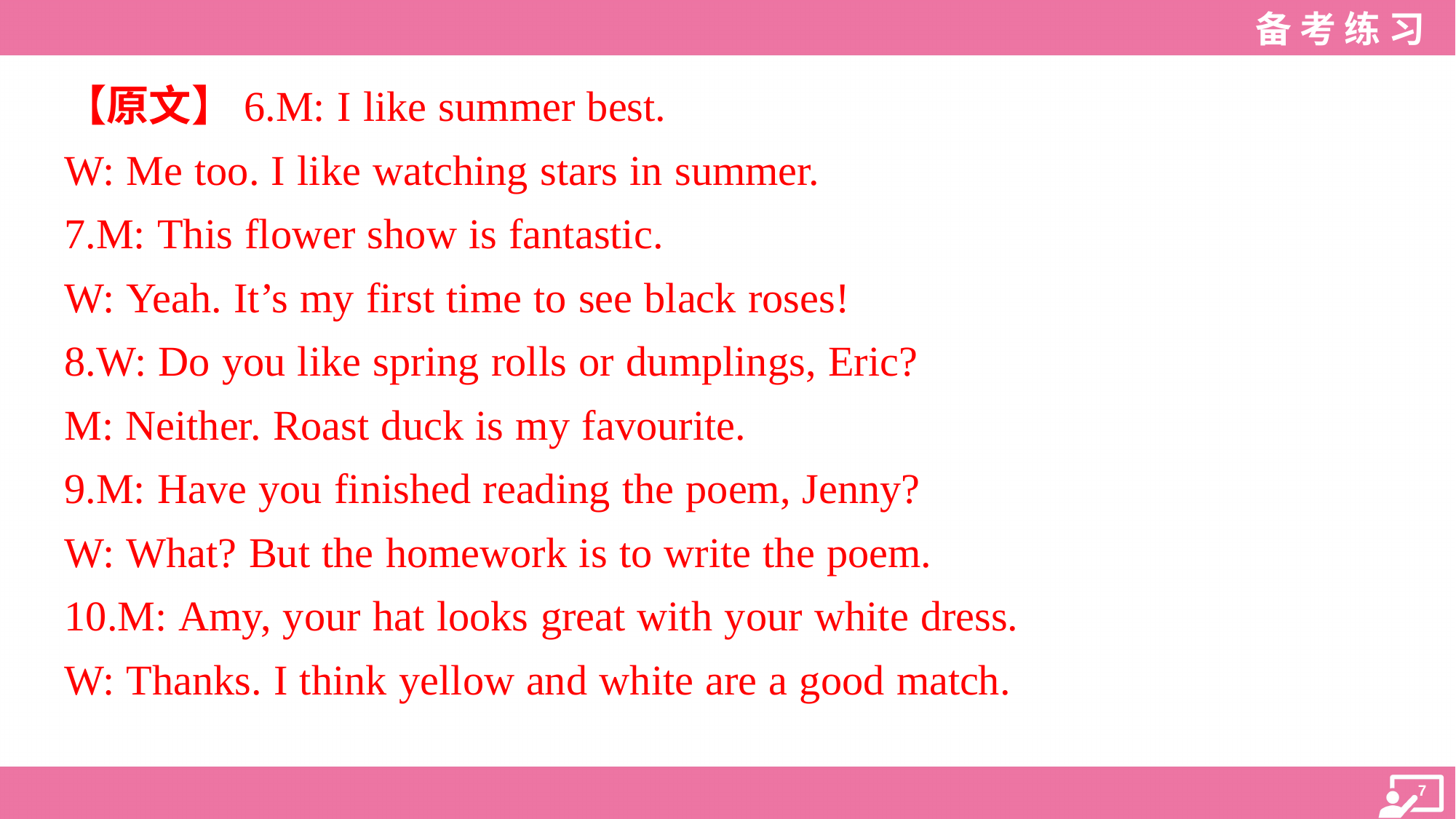

【原文】6.M: I like summer best.
W: Me too. I like watching stars in summer.
7.M: This flower show is fantastic.
W: Yeah. It’s my first time to see black roses!
8.W: Do you like spring rolls or dumplings, Eric?
M: Neither. Roast duck is my favourite.
9.M: Have you finished reading the poem, Jenny?
W: What? But the homework is to write the poem.
10.M: Amy, your hat looks great with your white dress.
W: Thanks. I think yellow and white are a good match.